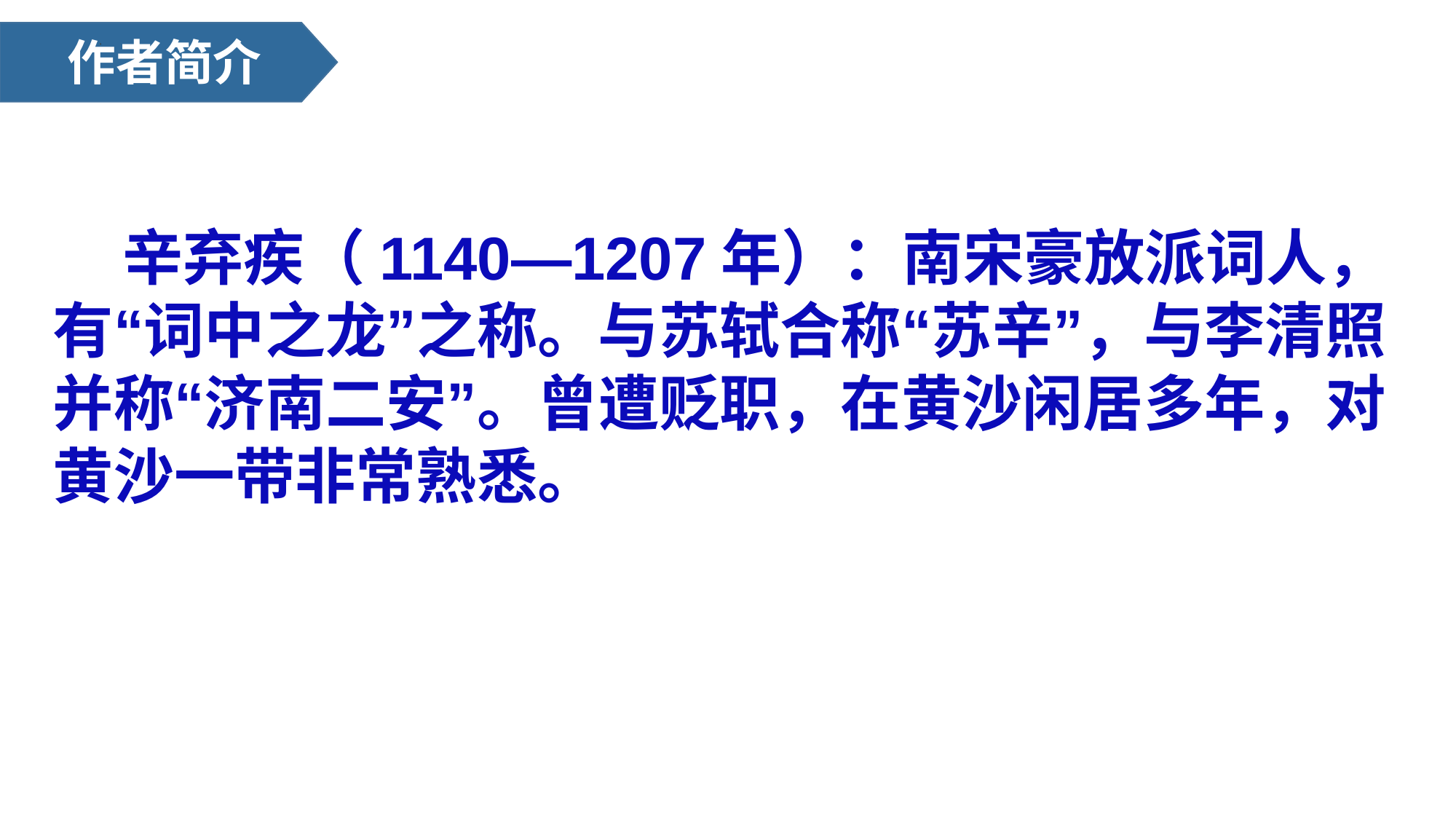

作者简介

    辛弃疾（1140—1207年）：南宋豪放派词人，有“词中之龙”之称。与苏轼合称“苏辛”，与李清照并称“济南二安”。曾遭贬职，在黄沙闲居多年，对黄沙一带非常熟悉。